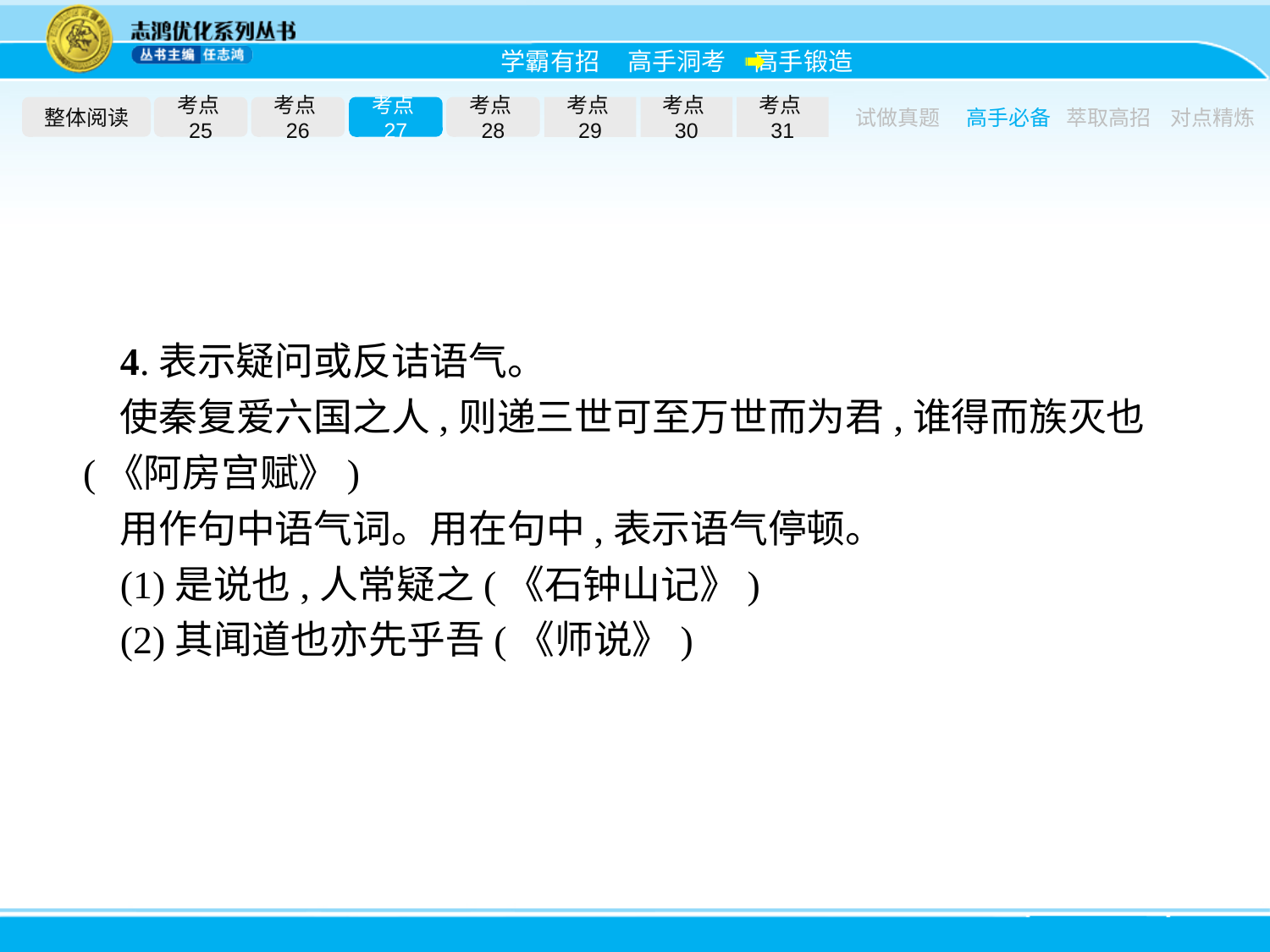

整体阅读
考点25
考点26
考点27
考点28
考点29
考点30
考点31
试做真题
高手必备
萃取高招
对点精炼
4.表示疑问或反诘语气。
使秦复爱六国之人,则递三世可至万世而为君,谁得而族灭也(《阿房宫赋》)
用作句中语气词。用在句中,表示语气停顿。
(1)是说也,人常疑之(《石钟山记》)
(2)其闻道也亦先乎吾(《师说》)